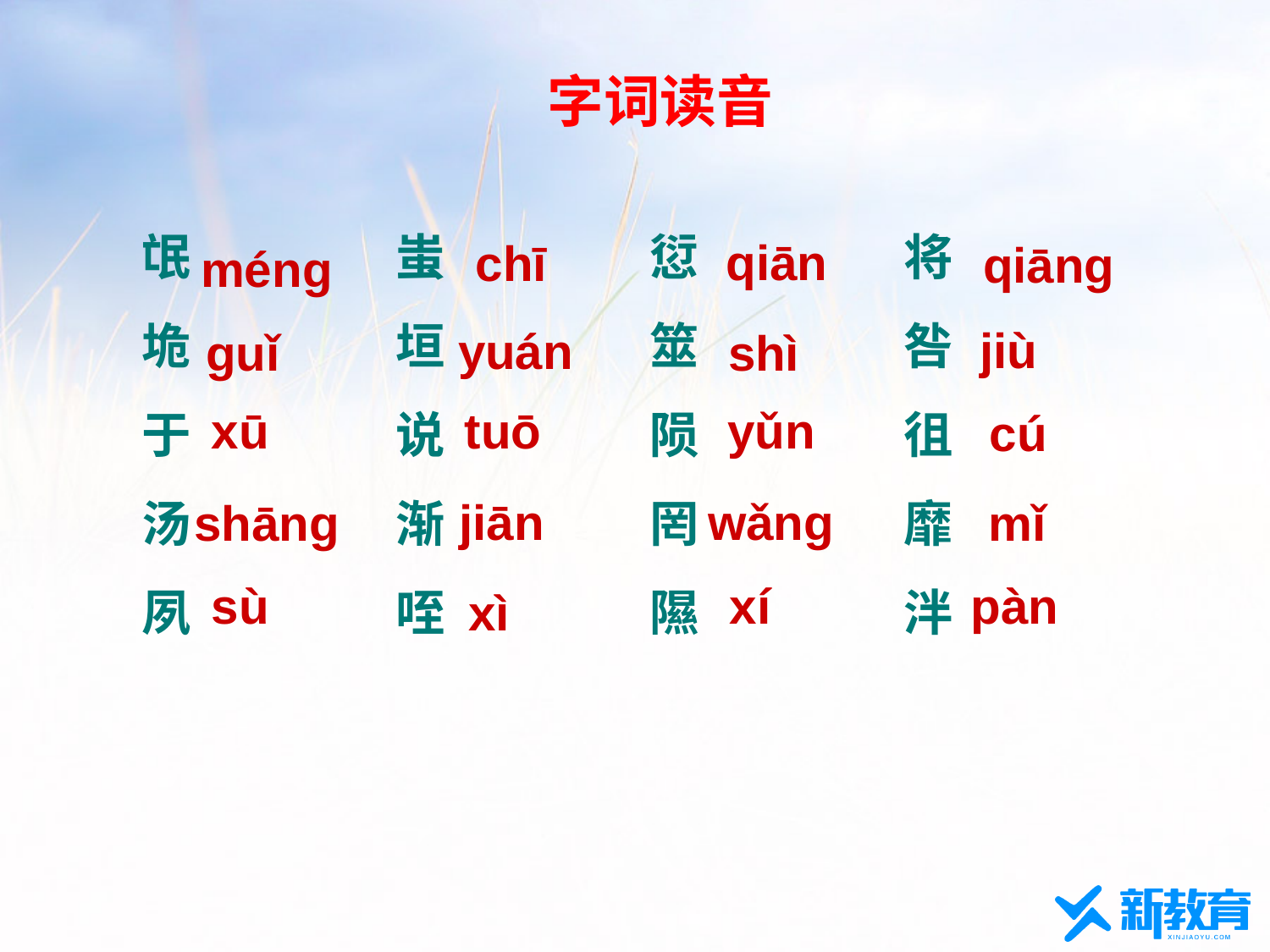

字词读音
氓		蚩		愆		将
垝		垣		筮		咎
于		说		陨		徂
汤		渐		罔		靡
夙		咥		隰		泮
qiān
chī
qiāng
méng
jiù
yuán
guǐ
shì

xū
tuō
yǔn
cú
jiān
wǎng
shāng
mǐ
sù
xí
pàn
xì